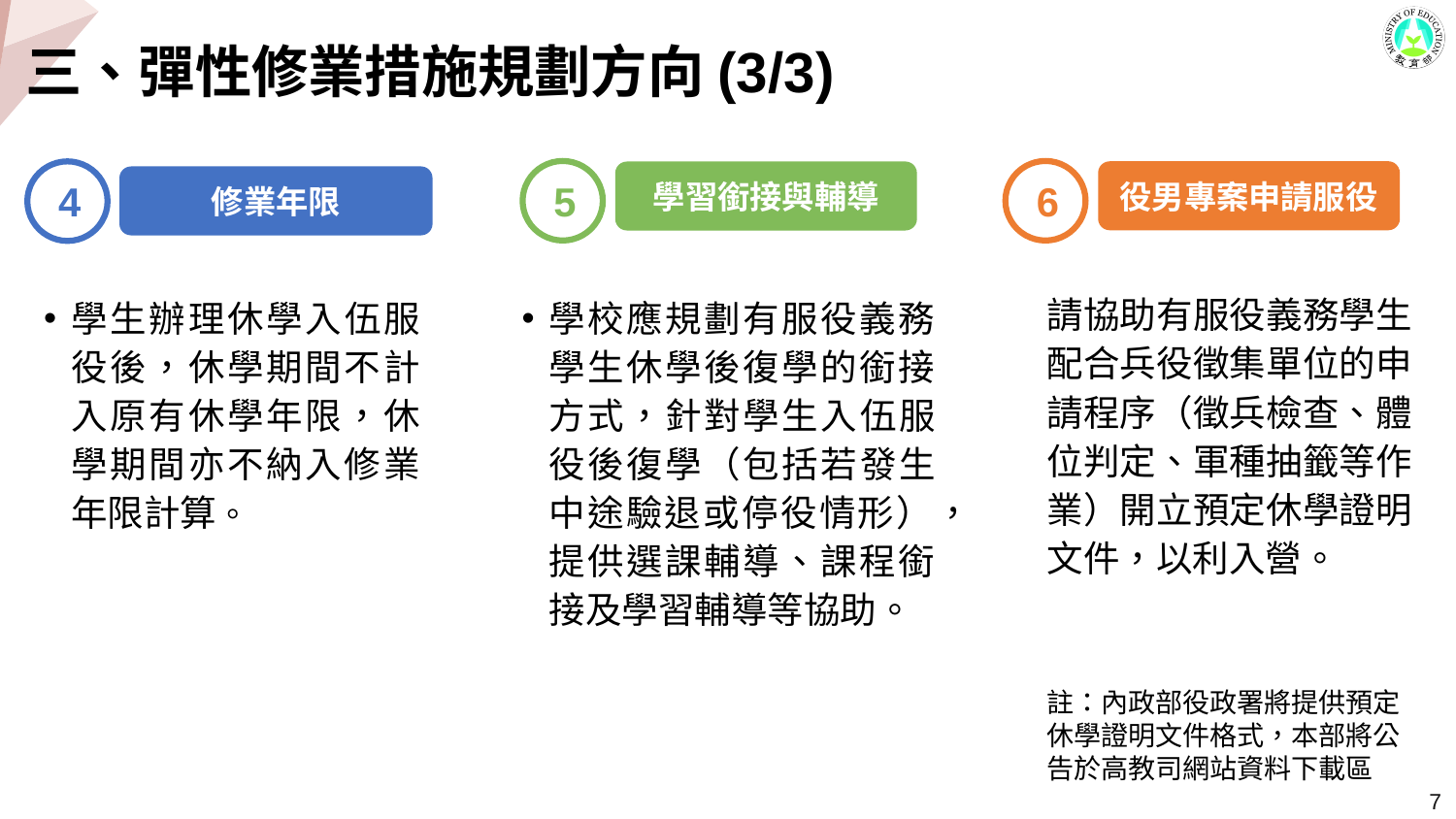

# 三、彈性修業措施規劃方向(3/3)
5
6
役男專案申請服役
4
學習銜接與輔導
修業年限
請協助有服役義務學生配合兵役徵集單位的申請程序（徵兵檢查、體位判定、軍種抽籤等作業）開立預定休學證明文件，以利入營。
學生辦理休學入伍服役後，休學期間不計入原有休學年限，休學期間亦不納入修業年限計算。
學校應規劃有服役義務學生休學後復學的銜接方式，針對學生入伍服役後復學（包括若發生中途驗退或停役情形），提供選課輔導、課程銜接及學習輔導等協助。

註：內政部役政署將提供預定休學證明文件格式，本部將公告於高教司網站資料下載區